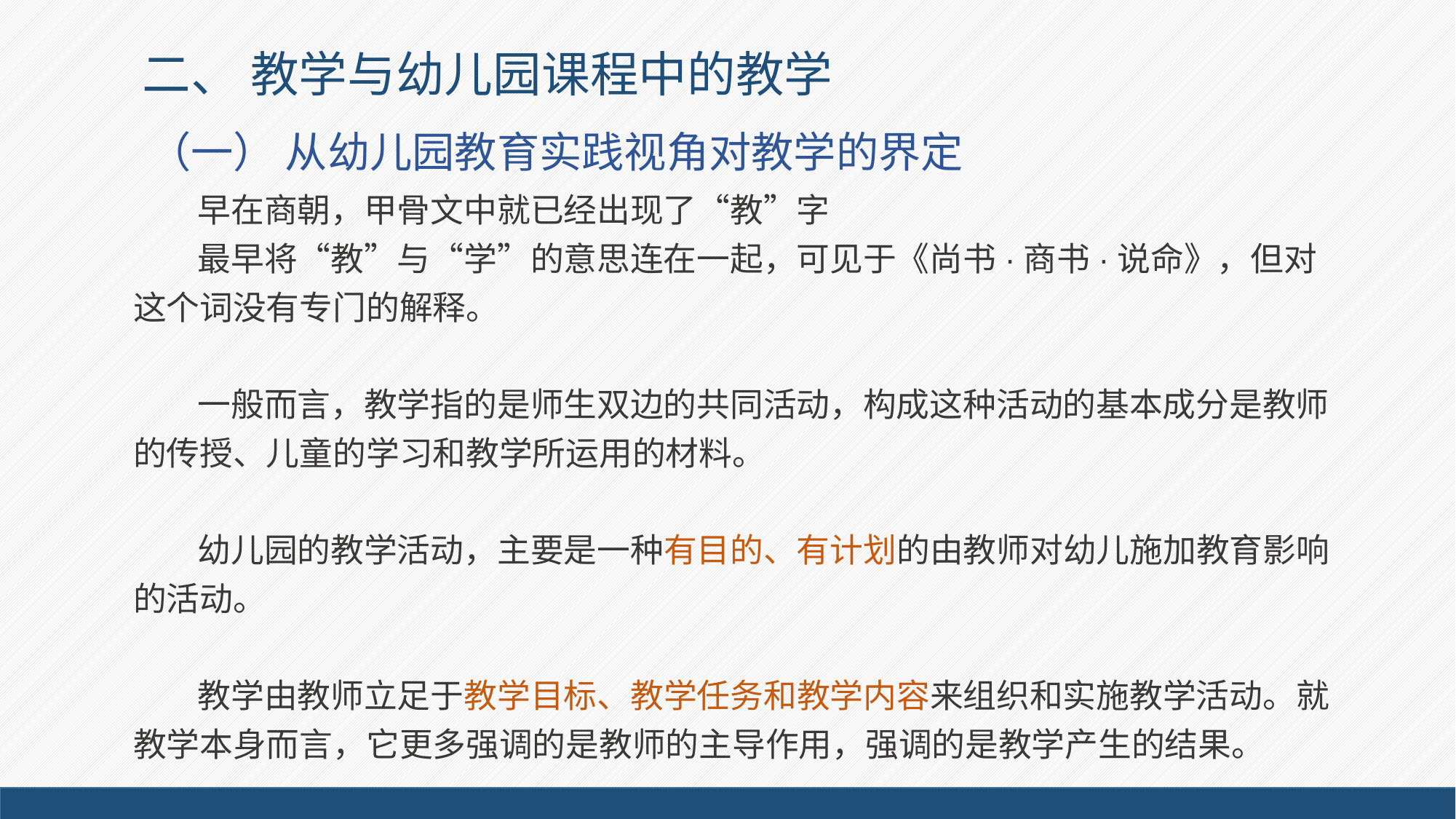

# 二、 教学与幼儿园课程中的教学
（一） 从幼儿园教育实践视角对教学的界定
早在商朝，甲骨文中就已经出现了“教”字
最早将“教”与“学”的意思连在一起，可见于《尚书·商书·说命》，但对这个词没有专门的解释。

一般而言，教学指的是师生双边的共同活动，构成这种活动的基本成分是教师的传授、儿童的学习和教学所运用的材料。

幼儿园的教学活动，主要是一种有目的、有计划的由教师对幼儿施加教育影响的活动。

教学由教师立足于教学目标、教学任务和教学内容来组织和实施教学活动。就教学本身而言，它更多强调的是教师的主导作用，强调的是教学产生的结果。